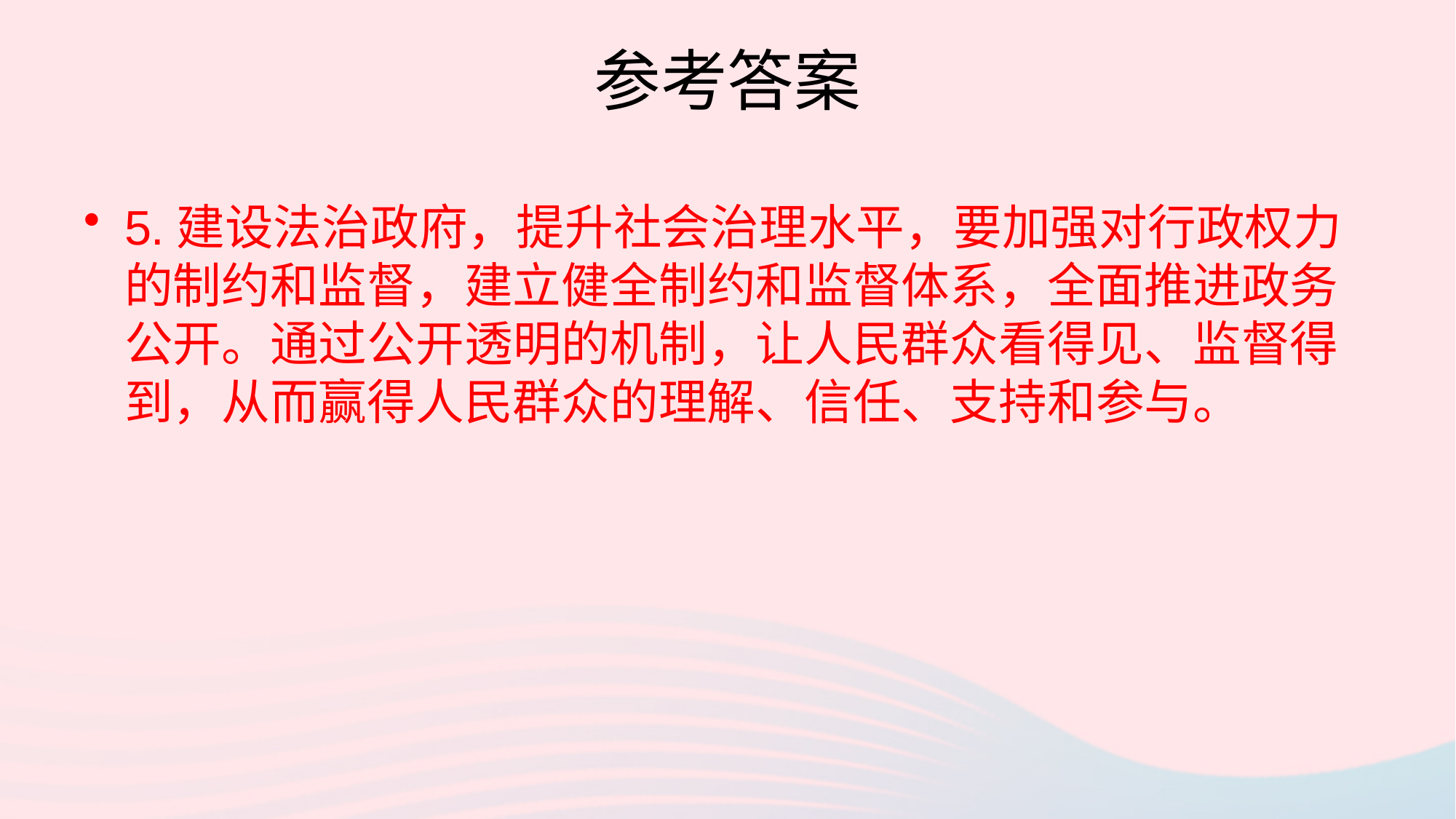

# 参考答案
5.建设法治政府，提升社会治理水平，要加强对行政权力的制约和监督，建立健全制约和监督体系，全面推进政务公开。通过公开透明的机制，让人民群众看得见、监督得到，从而赢得人民群众的理解、信任、支持和参与。